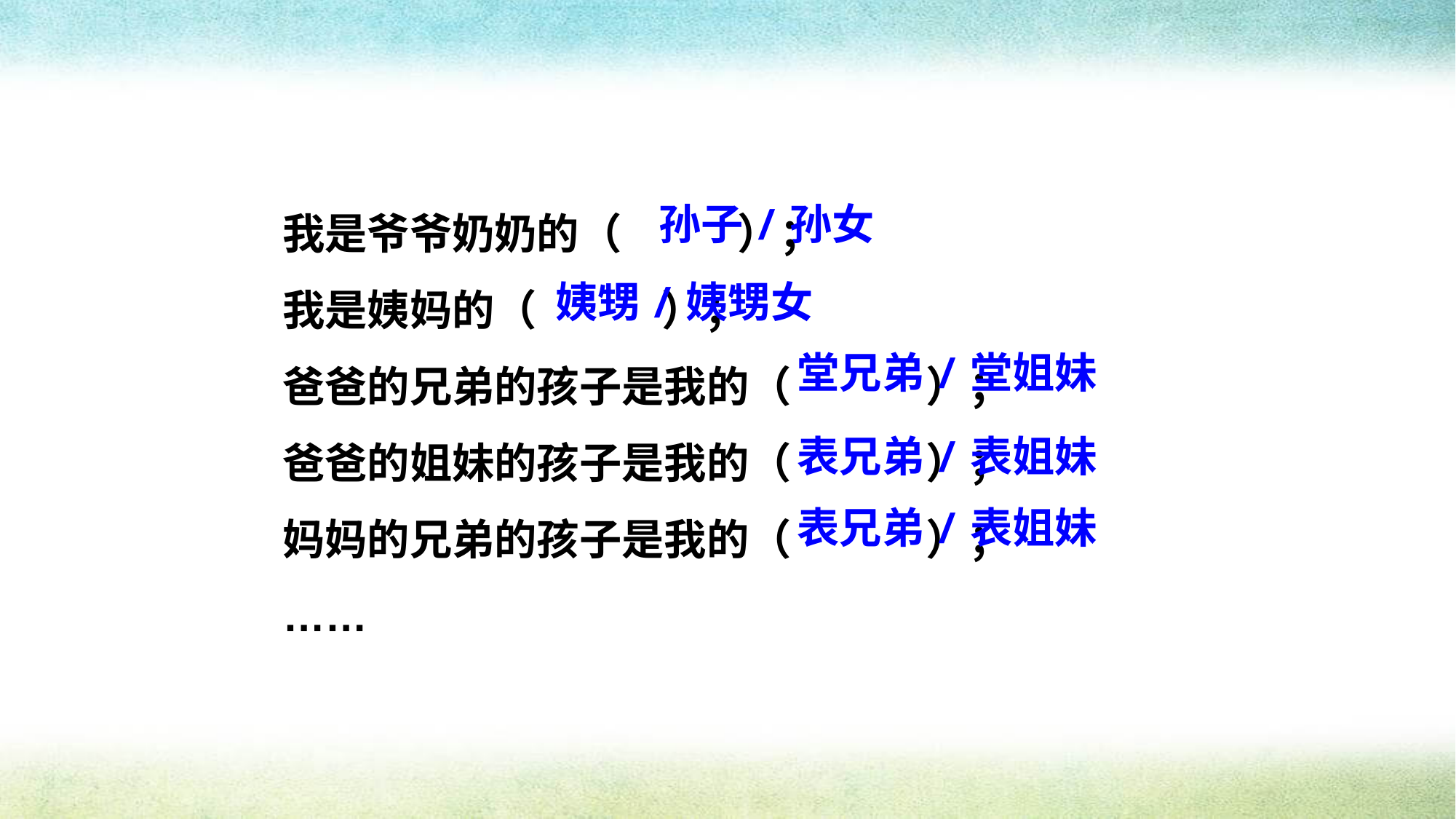

我是爷爷奶奶的（            ）；
我是姨妈的（             ）；
爸爸的兄弟的孩子是我的（              ）；
爸爸的姐妹的孩子是我的（              ）；
妈妈的兄弟的孩子是我的（              ）；
……
孙子/孙女
姨甥/姨甥女
堂兄弟/堂姐妹
表兄弟/表姐妹
表兄弟/表姐妹